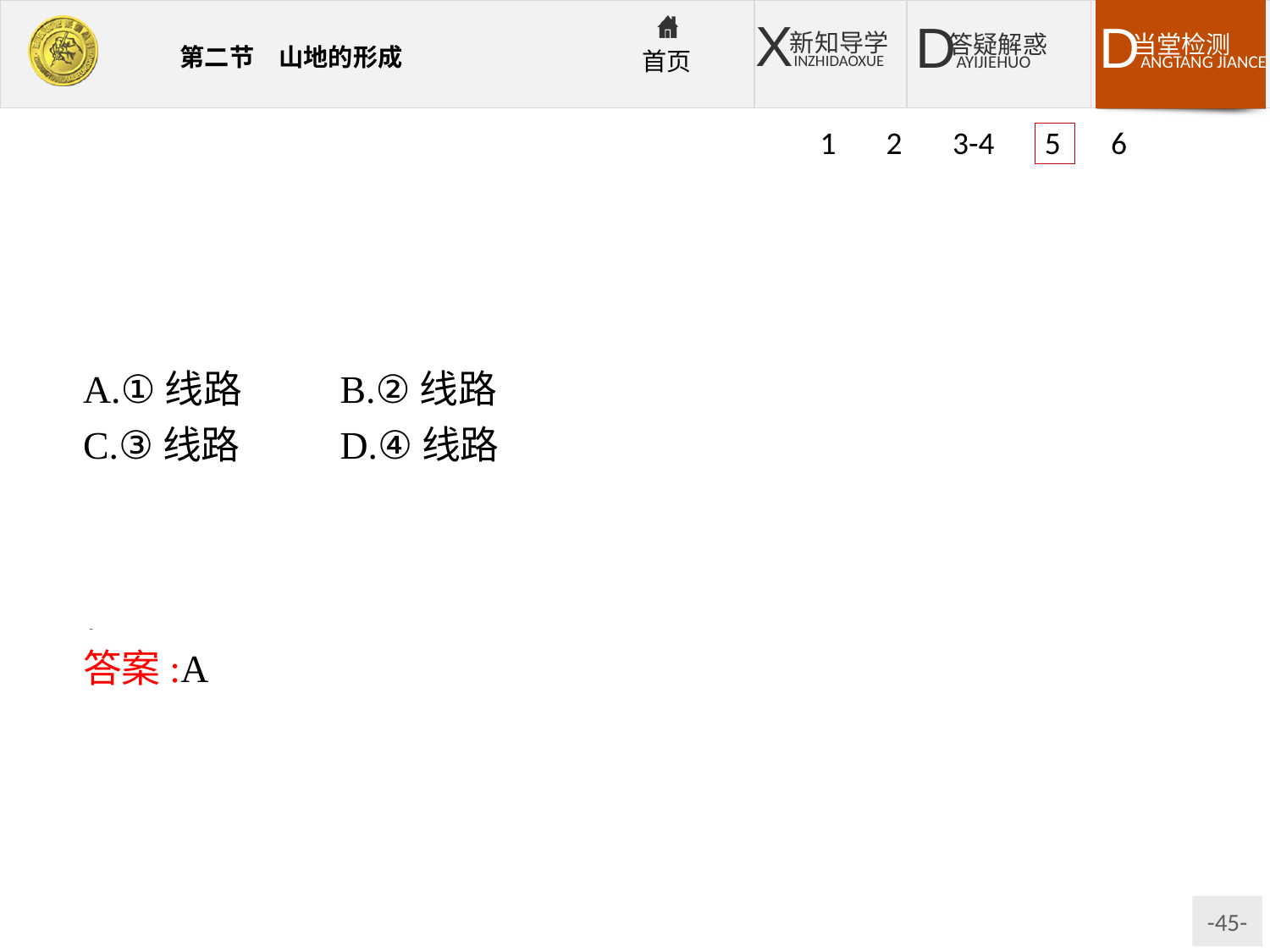

1       2       3-4       5       6

A.①线路	B.②线路
C.③线路	D.④线路
解析:①线路虽线路长度不是最短,但所经地区地势起伏不大,工程量小,技术难度较小。②③④线路均经过山地,工程量大,安全性差。
答案:A